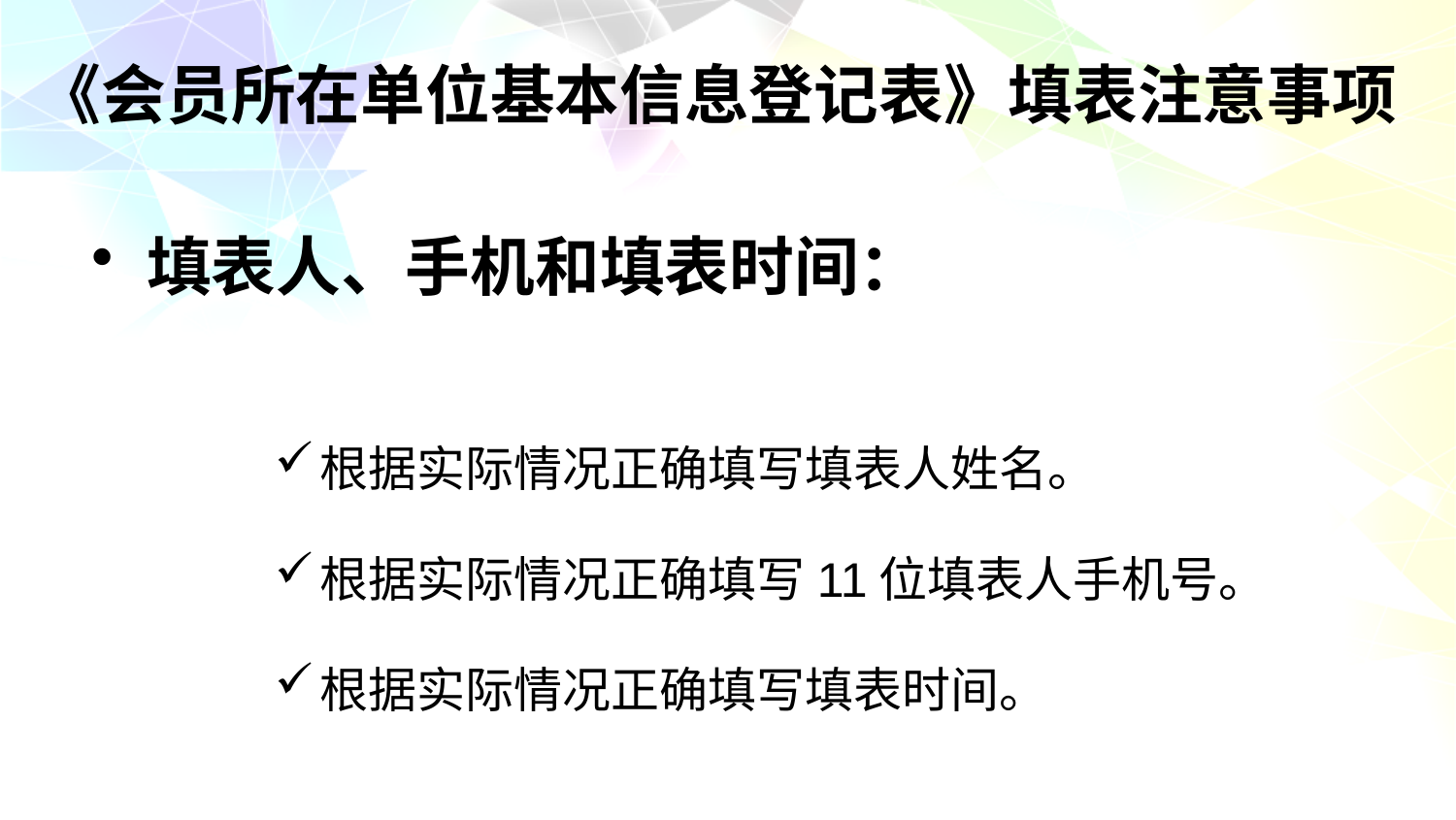

# 《会员所在单位基本信息登记表》填表注意事项
填表人、手机和填表时间：
根据实际情况正确填写填表人姓名。
根据实际情况正确填写11位填表人手机号。
根据实际情况正确填写填表时间。